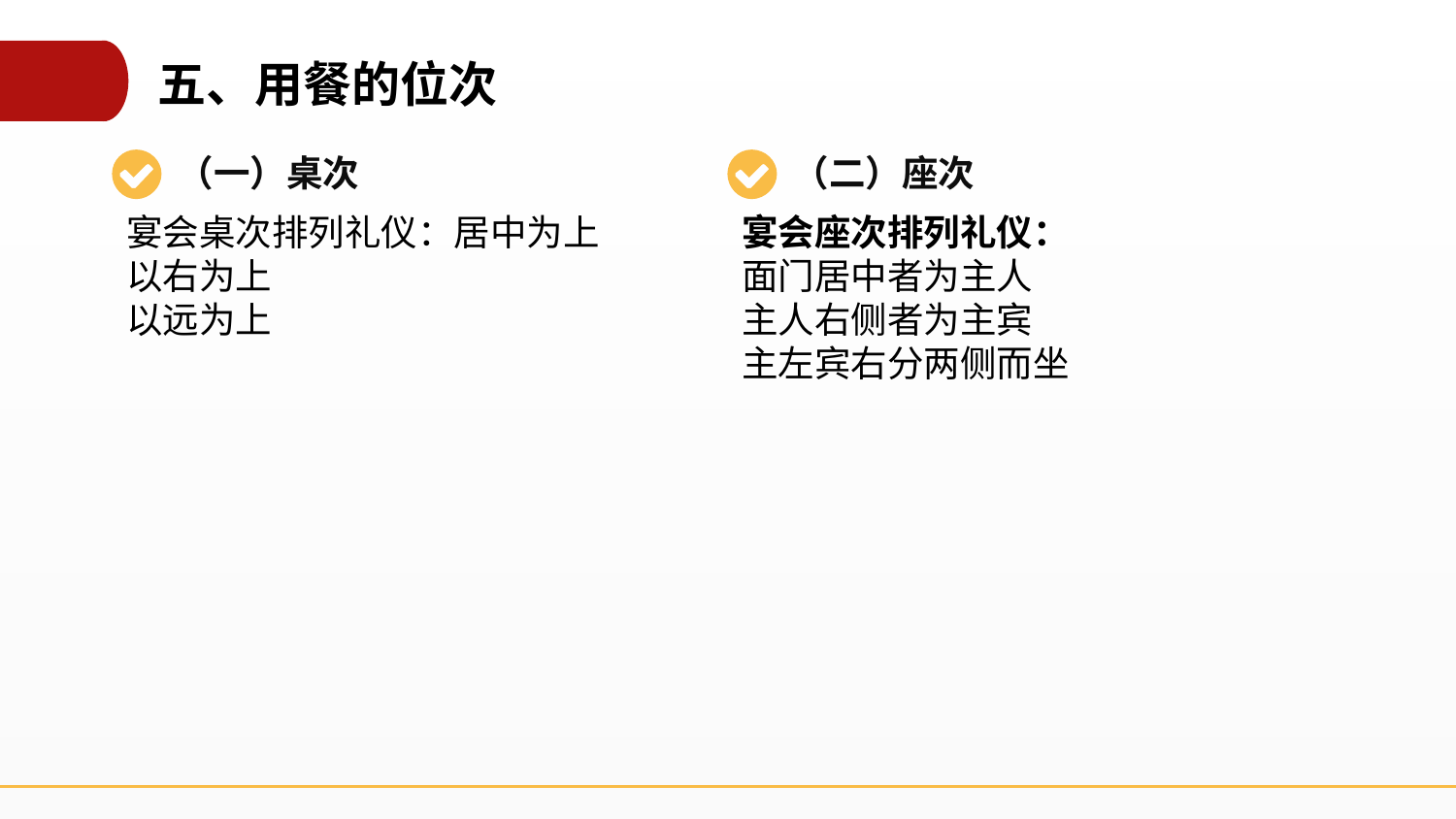

五、用餐的位次

（一）桌次
（二）座次
宴会桌次排列礼仪：居中为上
以右为上
以远为上
宴会座次排列礼仪：
面门居中者为主人
主人右侧者为主宾
主左宾右分两侧而坐